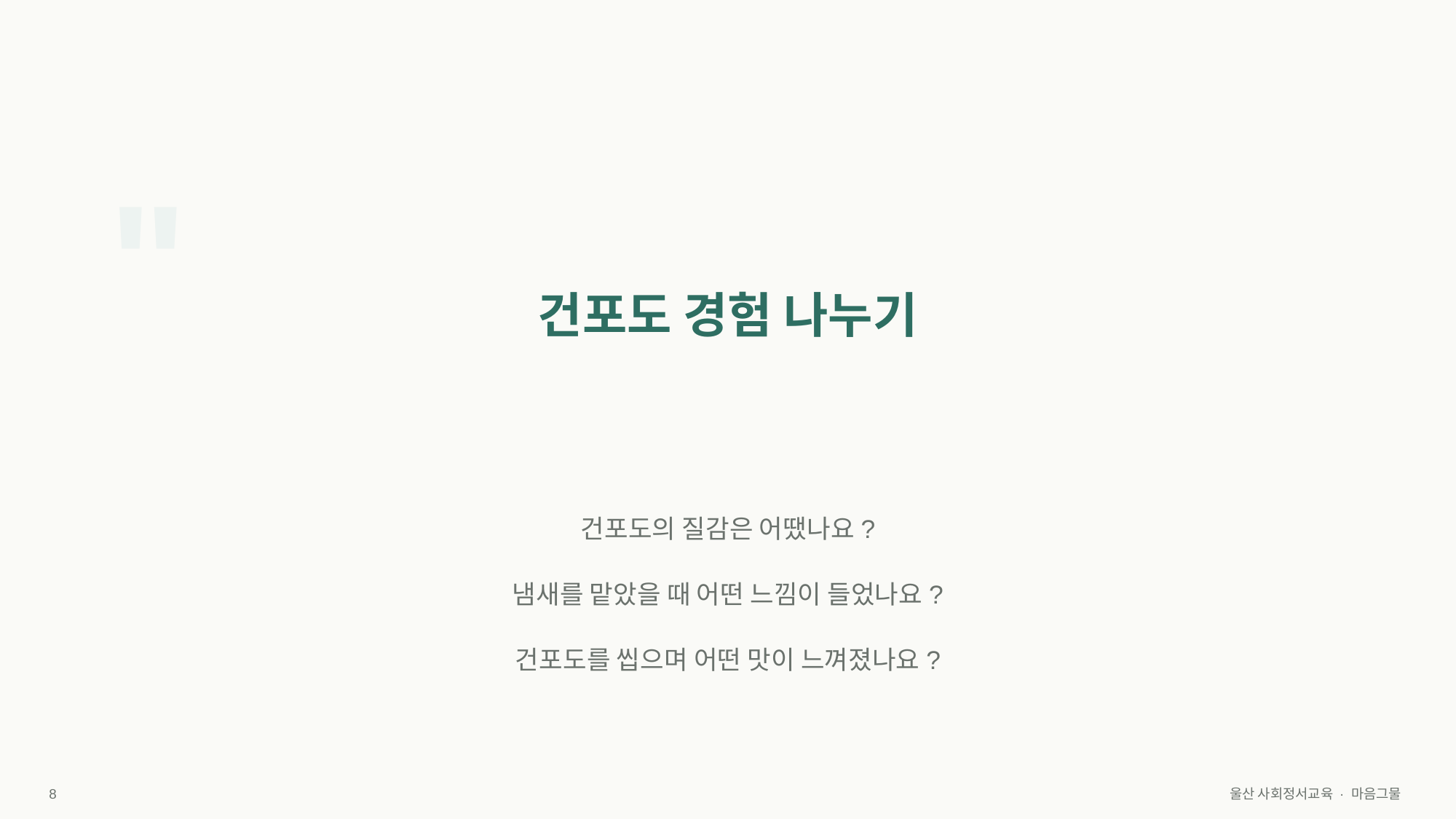

"
건포도 경험 나누기
건포도의 질감은 어땠나요?
냄새를 맡았을 때 어떤 느낌이 들었나요?
건포도를 씹으며 어떤 맛이 느껴졌나요?
8
울산 사회정서교육 · 마음그물